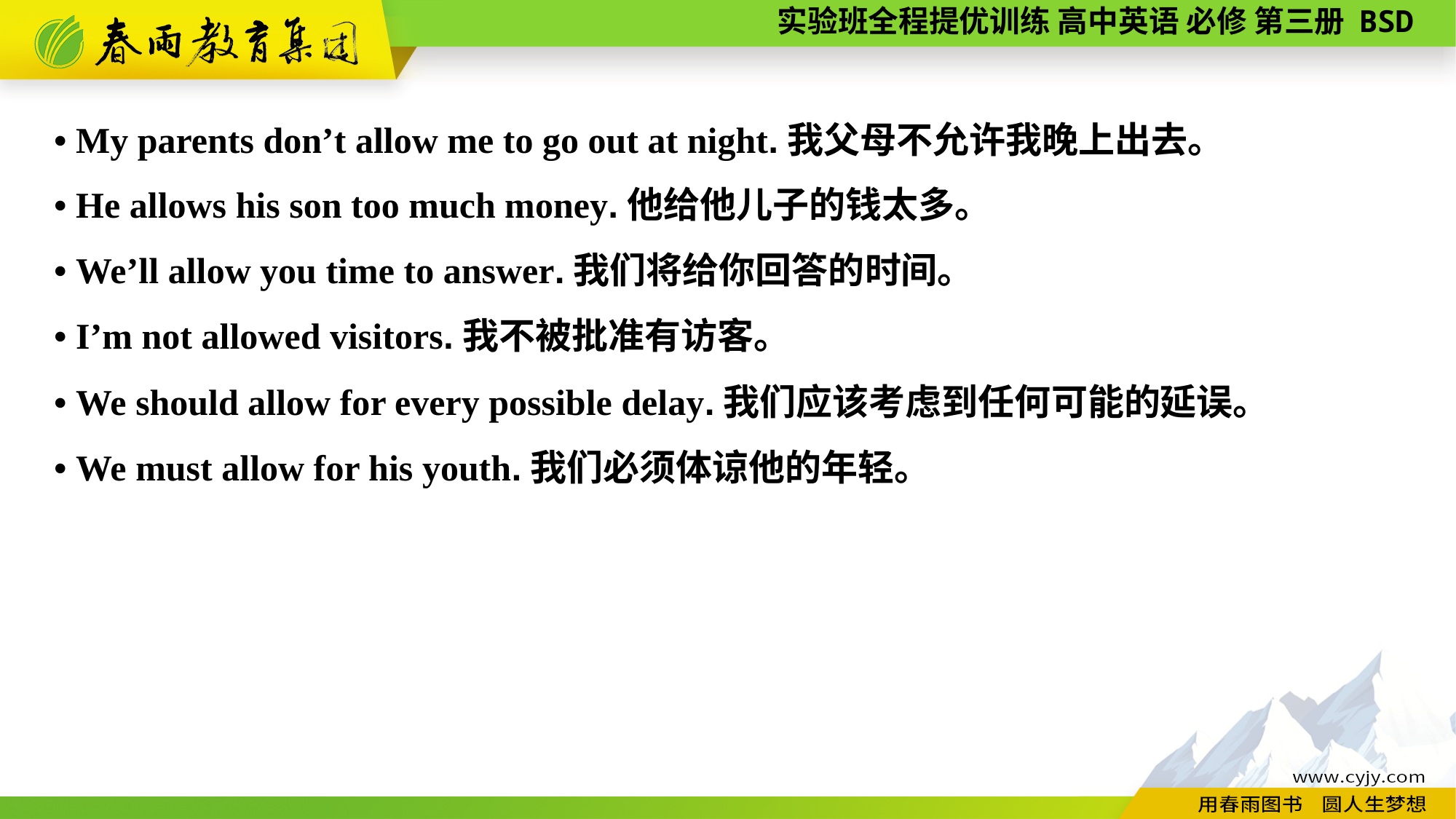

• My parents don’t allow me to go out at night.我父母不允许我晚上出去。
• He allows his son too much money.他给他儿子的钱太多。
• We’ll allow you time to answer.我们将给你回答的时间。
• I’m not allowed visitors.我不被批准有访客。
• We should allow for every possible delay.我们应该考虑到任何可能的延误。
• We must allow for his youth.我们必须体谅他的年轻。